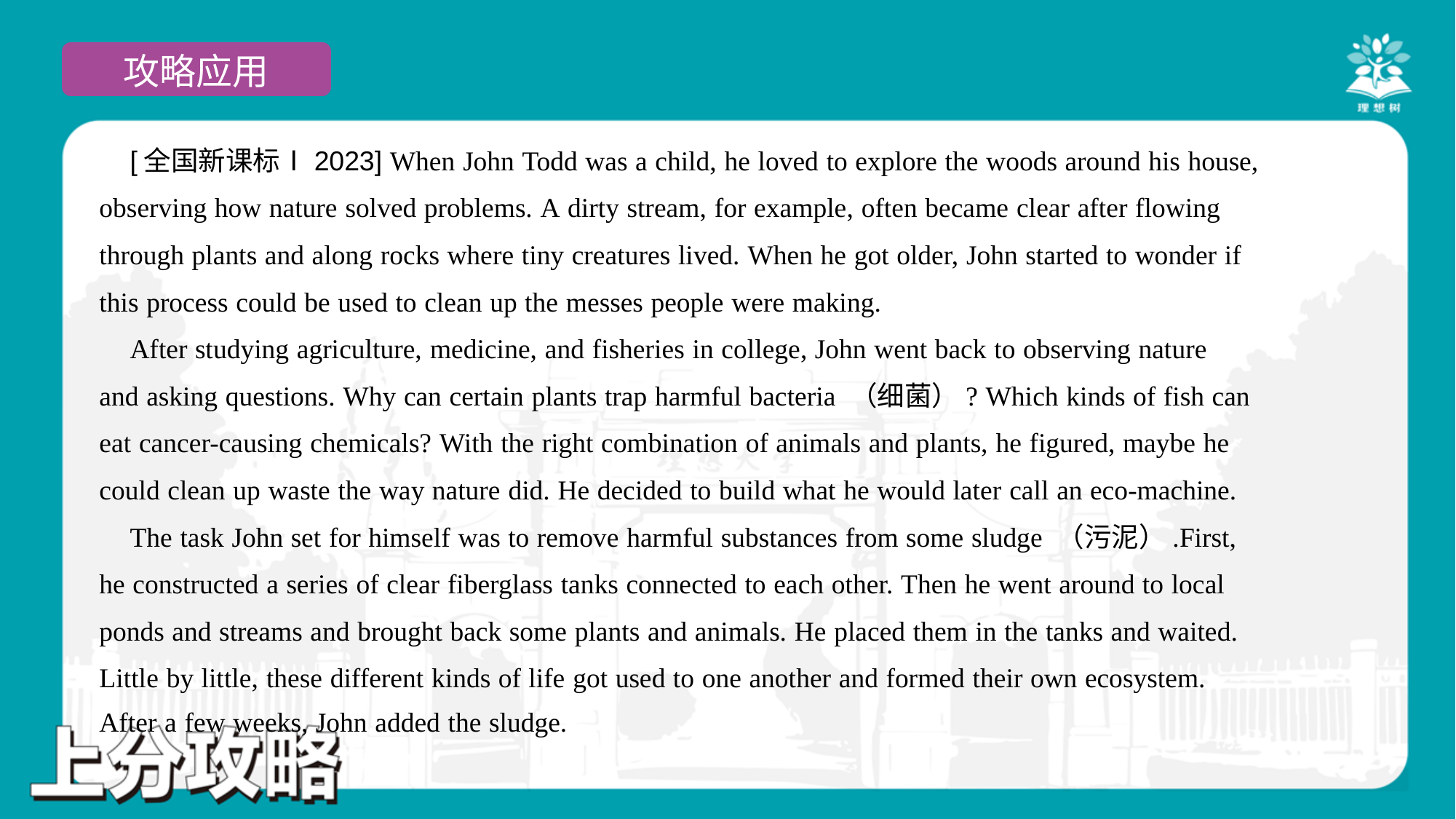

[全国新课标Ⅰ2023] When John Todd was a child, he loved to explore the woods around his house,
observing how nature solved problems. A dirty stream, for example, often became clear after flowing
through plants and along rocks where tiny creatures lived. When he got older, John started to wonder if
this process could be used to clean up the messes people were making.
    After studying agriculture, medicine, and fisheries in college, John went back to observing nature
and asking questions. Why can certain plants trap harmful bacteria （细菌）? Which kinds of fish can
eat cancer-causing chemicals? With the right combination of animals and plants, he figured, maybe he
could clean up waste the way nature did. He decided to build what he would later call an eco-machine.
    The task John set for himself was to remove harmful substances from some sludge （污泥）.First,
he constructed a series of clear fiberglass tanks connected to each other. Then he went around to local
ponds and streams and brought back some plants and animals. He placed them in the tanks and waited.
Little by little, these different kinds of life got used to one another and formed their own ecosystem.
After a few weeks, John added the sludge.#3